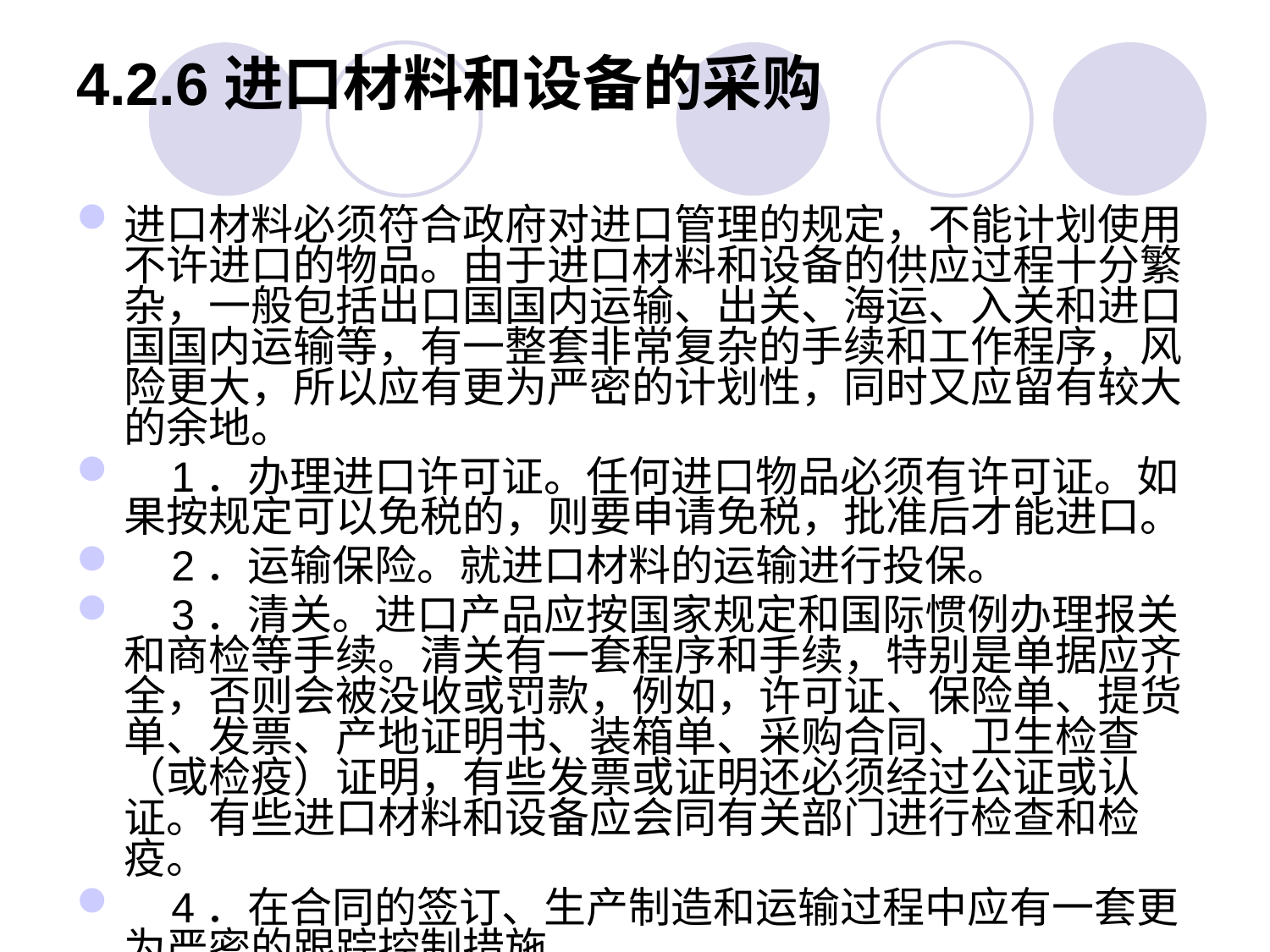

# 4.2.6进口材料和设备的采购
进口材料必须符合政府对进口管理的规定，不能计划使用不许进口的物品。由于进口材料和设备的供应过程十分繁杂，一般包括出口国国内运输、出关、海运、入关和进口国国内运输等，有一整套非常复杂的手续和工作程序，风险更大，所以应有更为严密的计划性，同时又应留有较大的余地。
    1．办理进口许可证。任何进口物品必须有许可证。如果按规定可以免税的，则要申请免税，批准后才能进口。
    2．运输保险。就进口材料的运输进行投保。
    3．清关。进口产品应按国家规定和国际惯例办理报关和商检等手续。清关有一套程序和手续，特别是单据应齐全，否则会被没收或罚款，例如，许可证、保险单、提货单、发票、产地证明书、装箱单、采购合同、卫生检查（或检疫）证明，有些发票或证明还必须经过公证或认证。有些进口材料和设备应会同有关部门进行检查和检疫。
    4．在合同的签订、生产制造和运输过程中应有一套更为严密的跟踪控制措施。